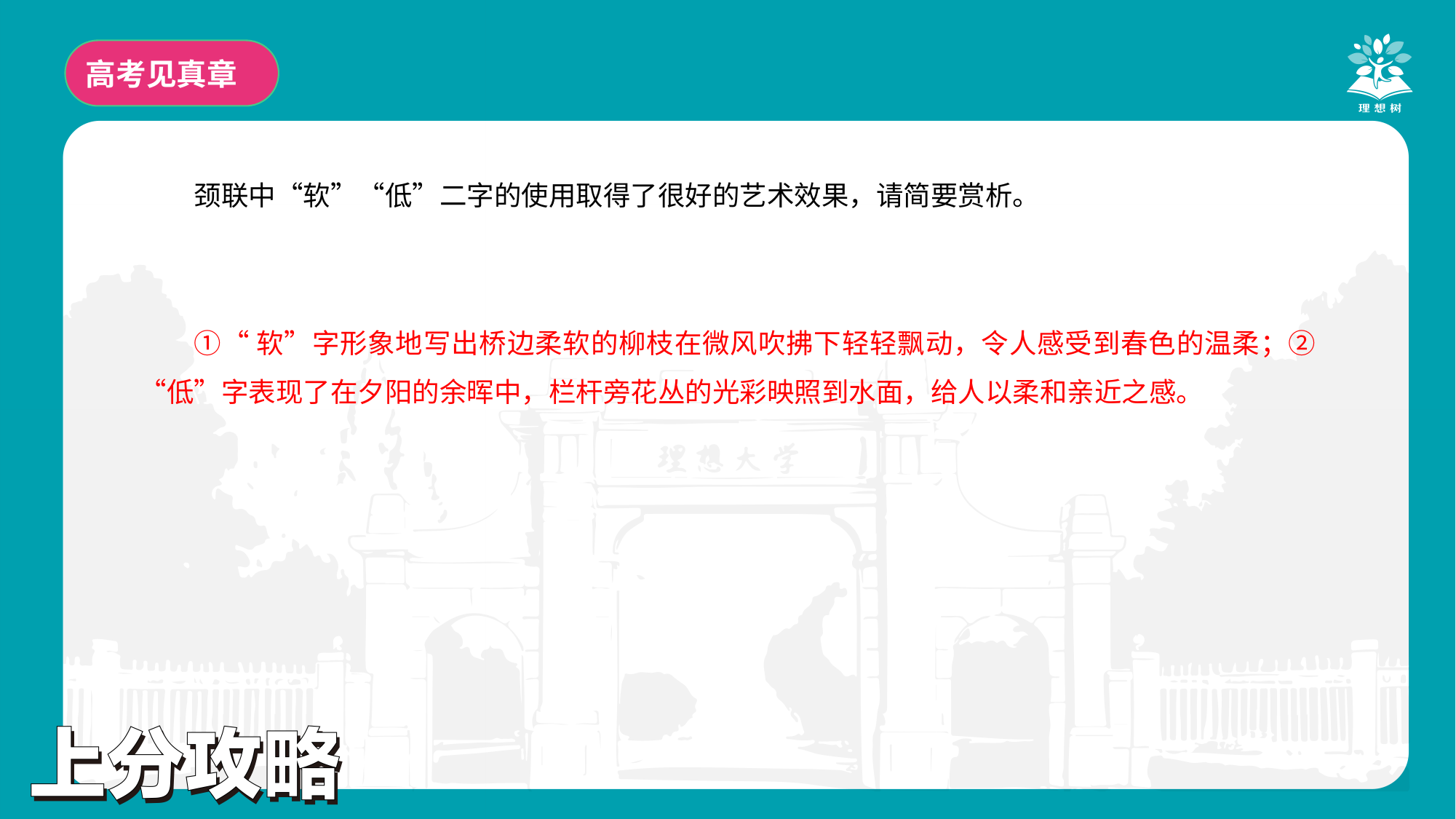

高考见真章
颈联中“软”“低”二字的使用取得了很好的艺术效果，请简要赏析。

①“软”字形象地写出桥边柔软的柳枝在微风吹拂下轻轻飘动，令人感受到春色的温柔；②“低”字表现了在夕阳的余晖中，栏杆旁花丛的光彩映照到水面，给人以柔和亲近之感。